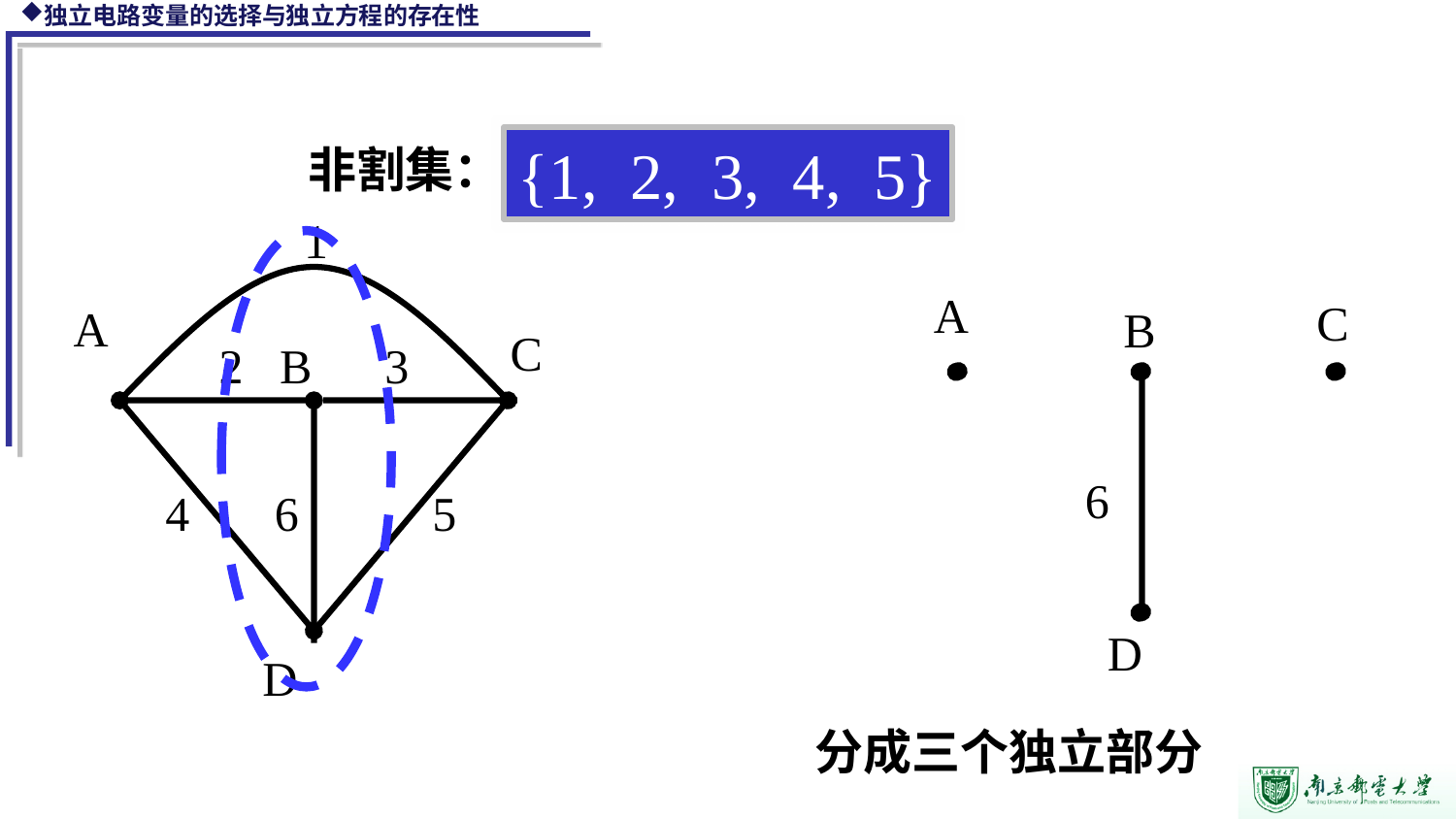

{1,  2,  3,  4,  5}
非割集：
1

A
2  B    3
C

   6           5

        D

    B
A
C

6

        D

分成三个独立部分